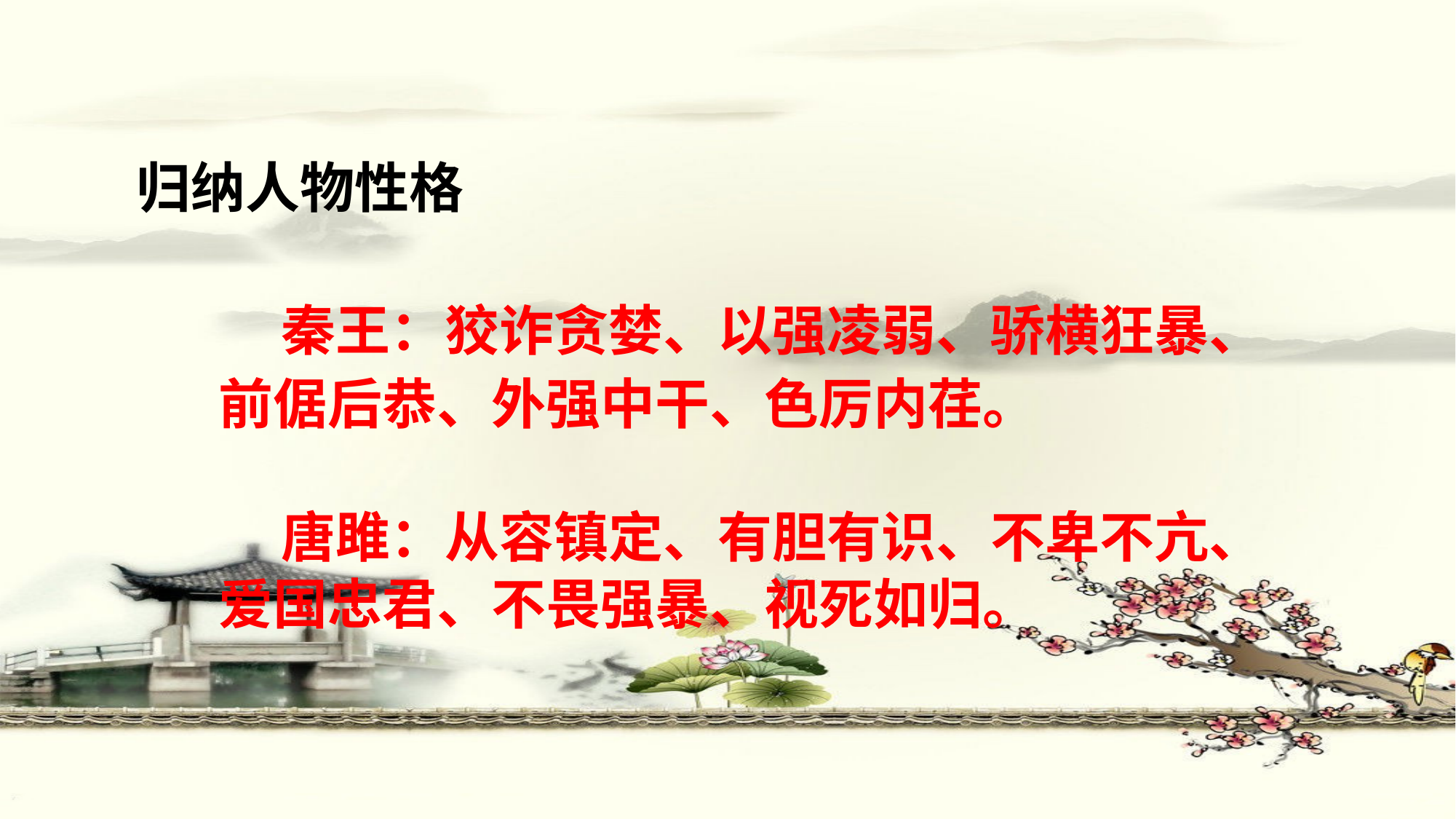

归纳人物性格
    秦王：狡诈贪婪、以强凌弱、骄横狂暴、前倨后恭、外强中干、色厉内荏。

    唐雎：从容镇定、有胆有识、不卑不亢、爱国忠君、不畏强暴、视死如归。